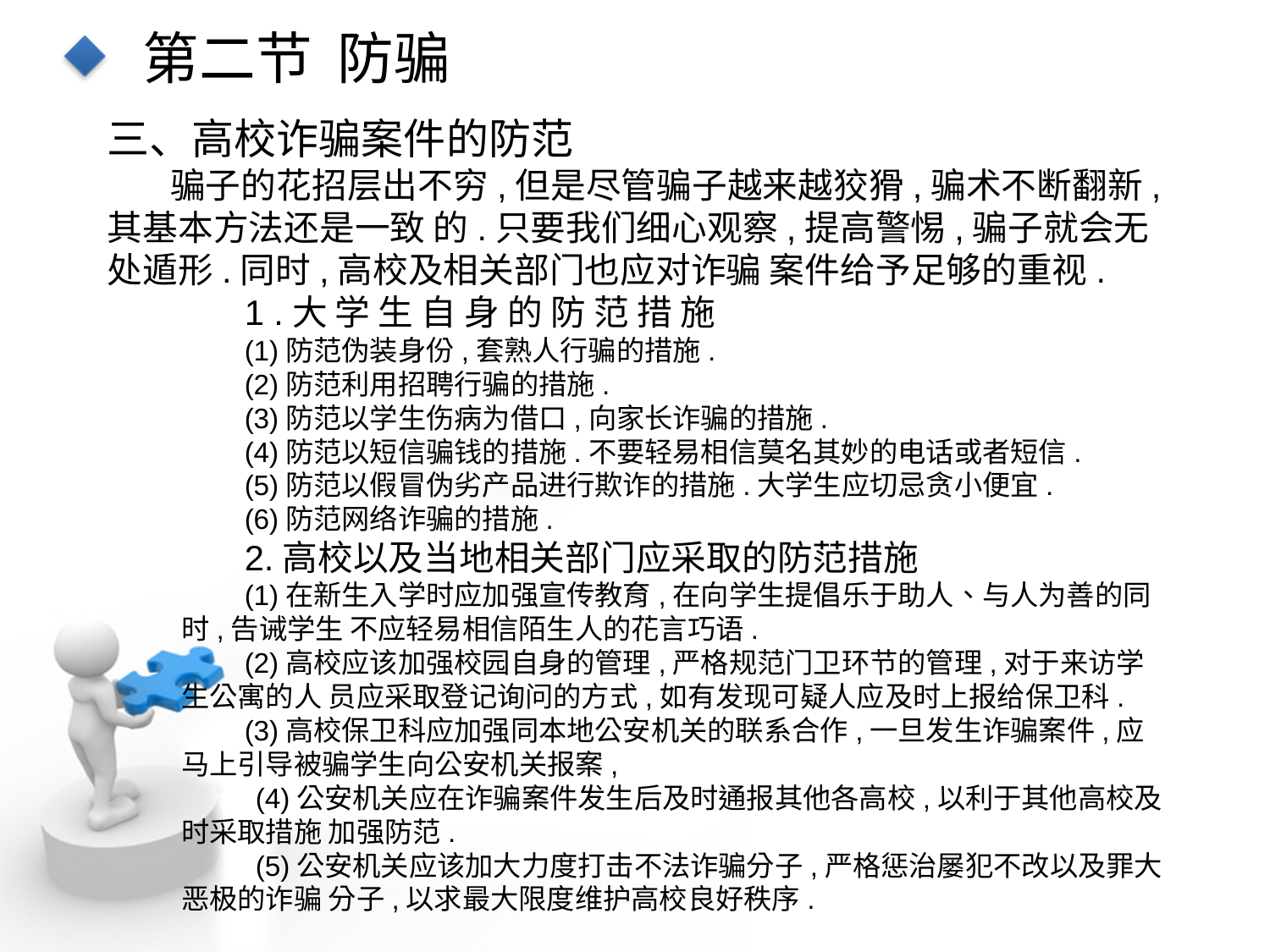

第二节  防骗

三、高校诈骗案件的防范
骗子的花招层出不穷,但是尽管骗子越来越狡猾,骗术不断翻新,其基本方法还是一致 的.只要我们细心观察,提高警惕,骗子就会无处遁形.同时,高校及相关部门也应对诈骗 案件给予足够的重视.
1 .大 学 生 自 身 的 防 范 措 施
(1)防范伪装身份,套熟人行骗的措施.
(2)防范利用招聘行骗的措施.
(3)防范以学生伤病为借口,向家长诈骗的措施.
(4)防范以短信骗钱的措施.不要轻易相信莫名其妙的电话或者短信.
(5)防范以假冒伪劣产品进行欺诈的措施.大学生应切忌贪小便宜.
(6)防范网络诈骗的措施.
2.高校以及当地相关部门应采取的防范措施
(1)在新生入学时应加强宣传教育,在向学生提倡乐于助人、与人为善的同时,告诫学生 不应轻易相信陌生人的花言巧语.
(2)高校应该加强校园自身的管理,严格规范门卫环节的管理,对于来访学生公寓的人 员应采取登记询问的方式,如有发现可疑人应及时上报给保卫科.
(3)高校保卫科应加强同本地公安机关的联系合作,一旦发生诈骗案件,应马上引导被骗学生向公安机关报案,
(4)公安机关应在诈骗案件发生后及时通报其他各高校,以利于其他高校及时采取措施 加强防范.
(5)公安机关应该加大力度打击不法诈骗分子,严格惩治屡犯不改以及罪大恶极的诈骗 分子,以求最大限度维护高校良好秩序.
点击添加文本
点击添加文本
点击添加文本
点击添加文本